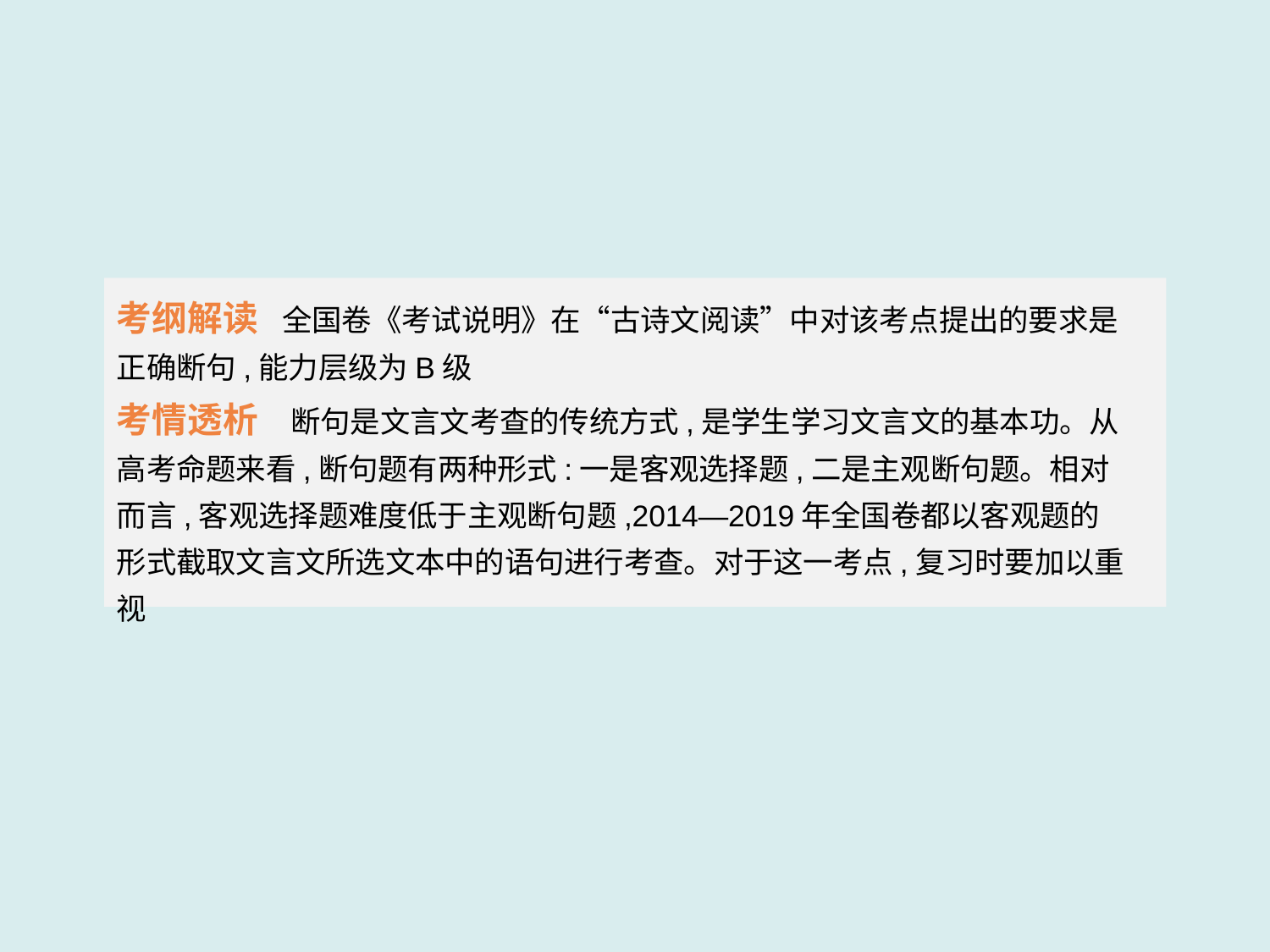

考纲解读   全国卷《考试说明》在“古诗文阅读”中对该考点提出的要求是正确断句,能力层级为B级
考情透析 　断句是文言文考查的传统方式,是学生学习文言文的基本功。从高考命题来看,断句题有两种形式:一是客观选择题,二是主观断句题。相对而言,客观选择题难度低于主观断句题,2014—2019年全国卷都以客观题的形式截取文言文所选文本中的语句进行考查。对于这一考点,复习时要加以重视